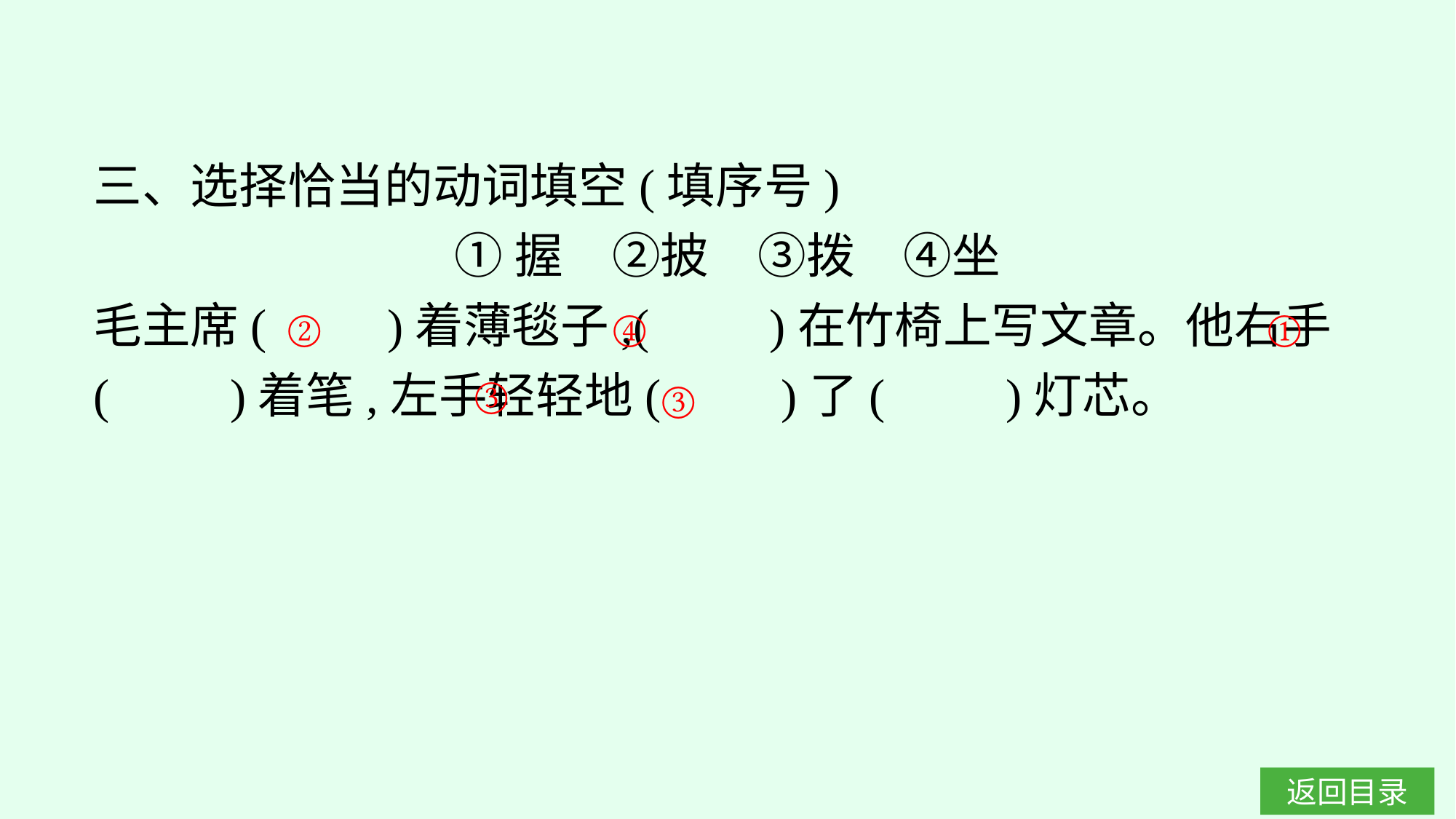

三、选择恰当的动词填空(填序号)
①握　②披　③拨　④坐
毛主席(　　)着薄毯子,(　　)在竹椅上写文章。他右手(　　)着笔,左手轻轻地(　　)了(　　)灯芯。
②
④
①
③
③